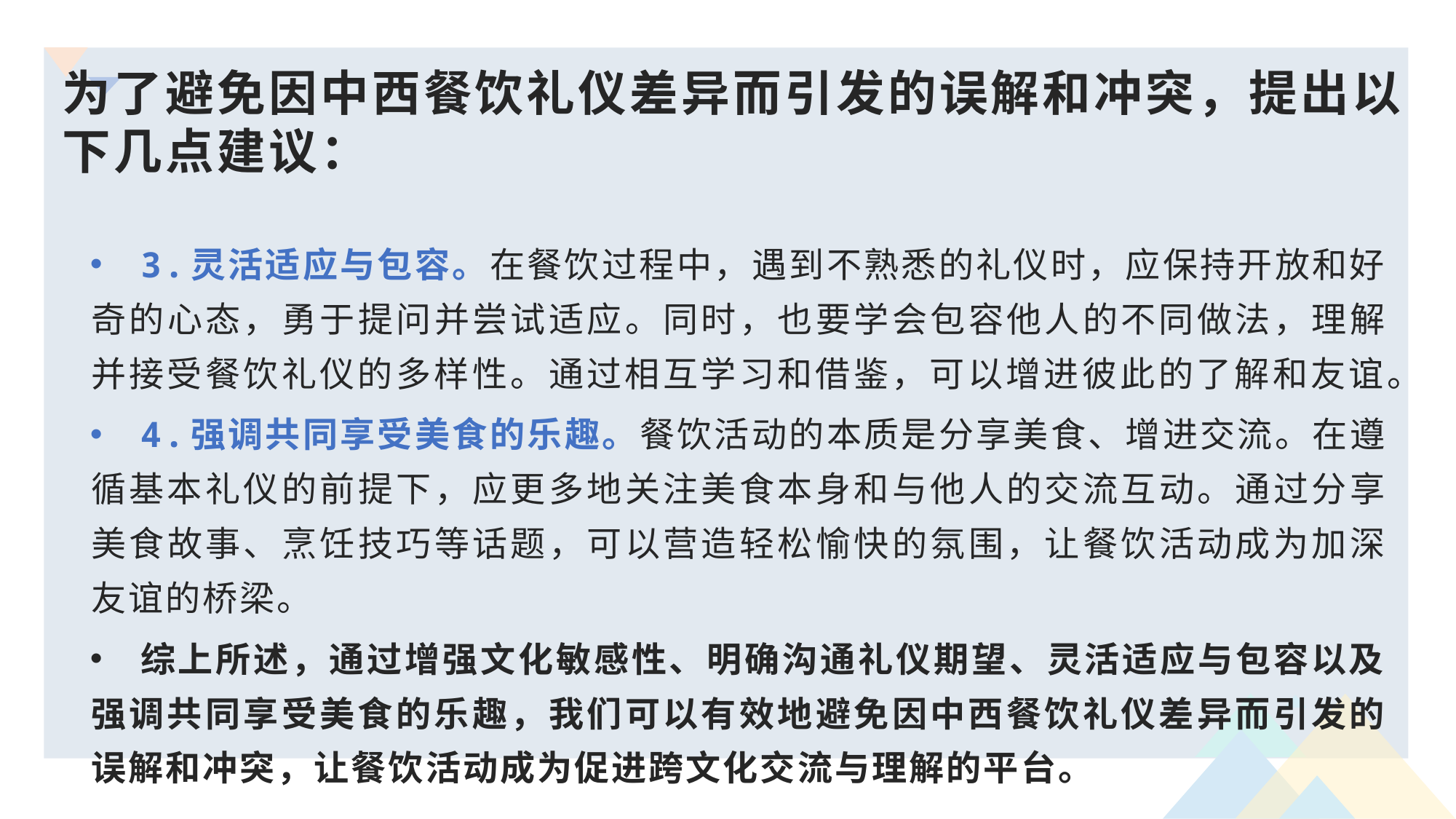

# 为了避免因中西餐饮礼仪差异而引发的误解和冲突，提出以下几点建议：
3.灵活适应与包容。在餐饮过程中，遇到不熟悉的礼仪时，应保持开放和好奇的心态，勇于提问并尝试适应。同时，也要学会包容他人的不同做法，理解并接受餐饮礼仪的多样性。通过相互学习和借鉴，可以增进彼此的了解和友谊。
4.强调共同享受美食的乐趣。餐饮活动的本质是分享美食、增进交流。在遵循基本礼仪的前提下，应更多地关注美食本身和与他人的交流互动。通过分享美食故事、烹饪技巧等话题，可以营造轻松愉快的氛围，让餐饮活动成为加深友谊的桥梁。
综上所述，通过增强文化敏感性、明确沟通礼仪期望、灵活适应与包容以及强调共同享受美食的乐趣，我们可以有效地避免因中西餐饮礼仪差异而引发的误解和冲突，让餐饮活动成为促进跨文化交流与理解的平台。